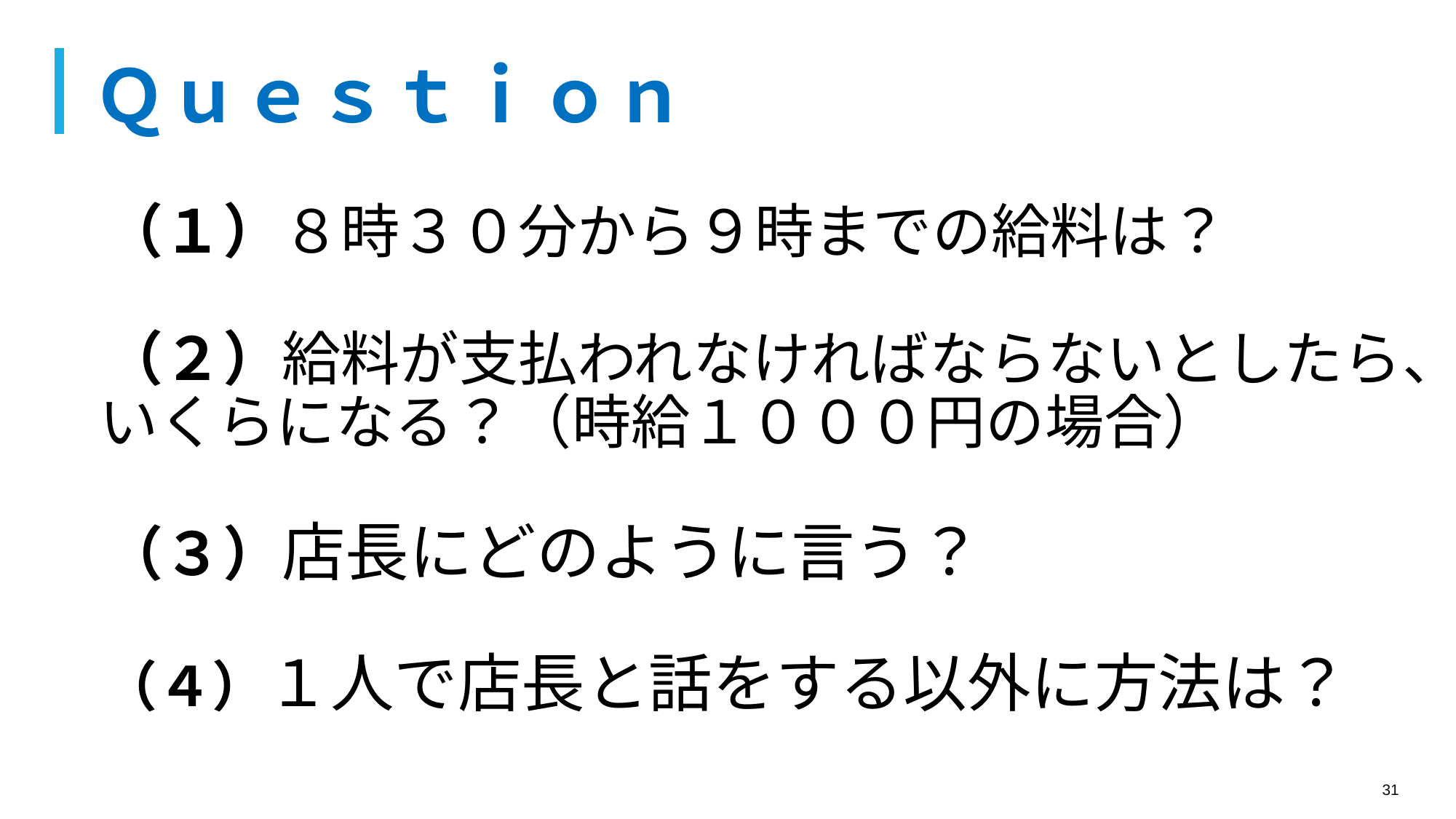

# Ｑｕｅｓｔｉｏｎ
（１）８時３０分から９時までの給料は？

（２）給料が支払われなければならないとしたら、いくらになる？（時給１０００円の場合）

（３）店長にどのように言う？

（４）１人で店長と話をする以外に方法は？

31